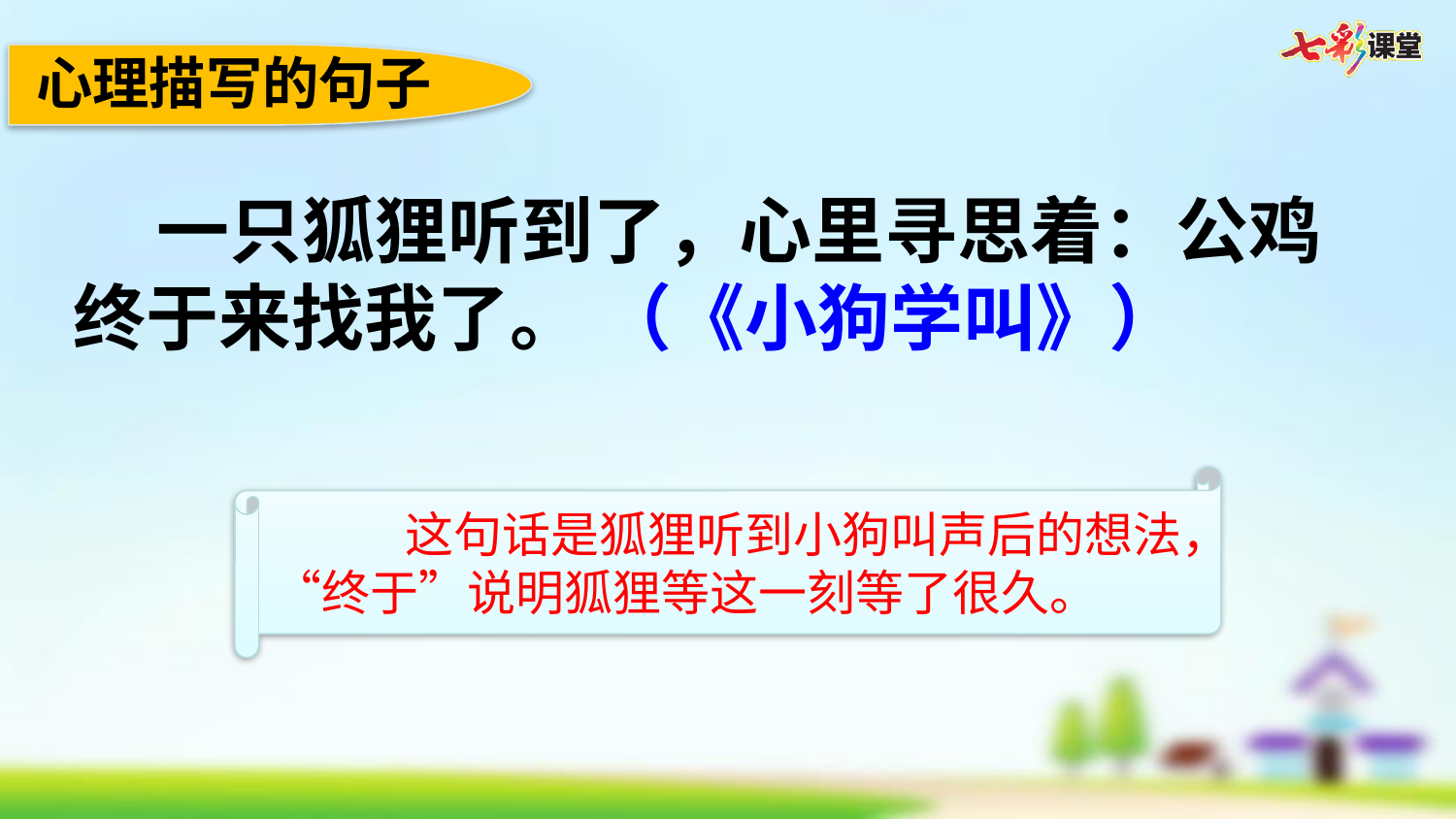

心理描写的句子

    一只狐狸听到了，心里寻思着：公鸡终于来找我了。 （《小狗学叫》）
           这句话是狐狸听到小狗叫声后的想法，“终于”说明狐狸等这一刻等了很久。